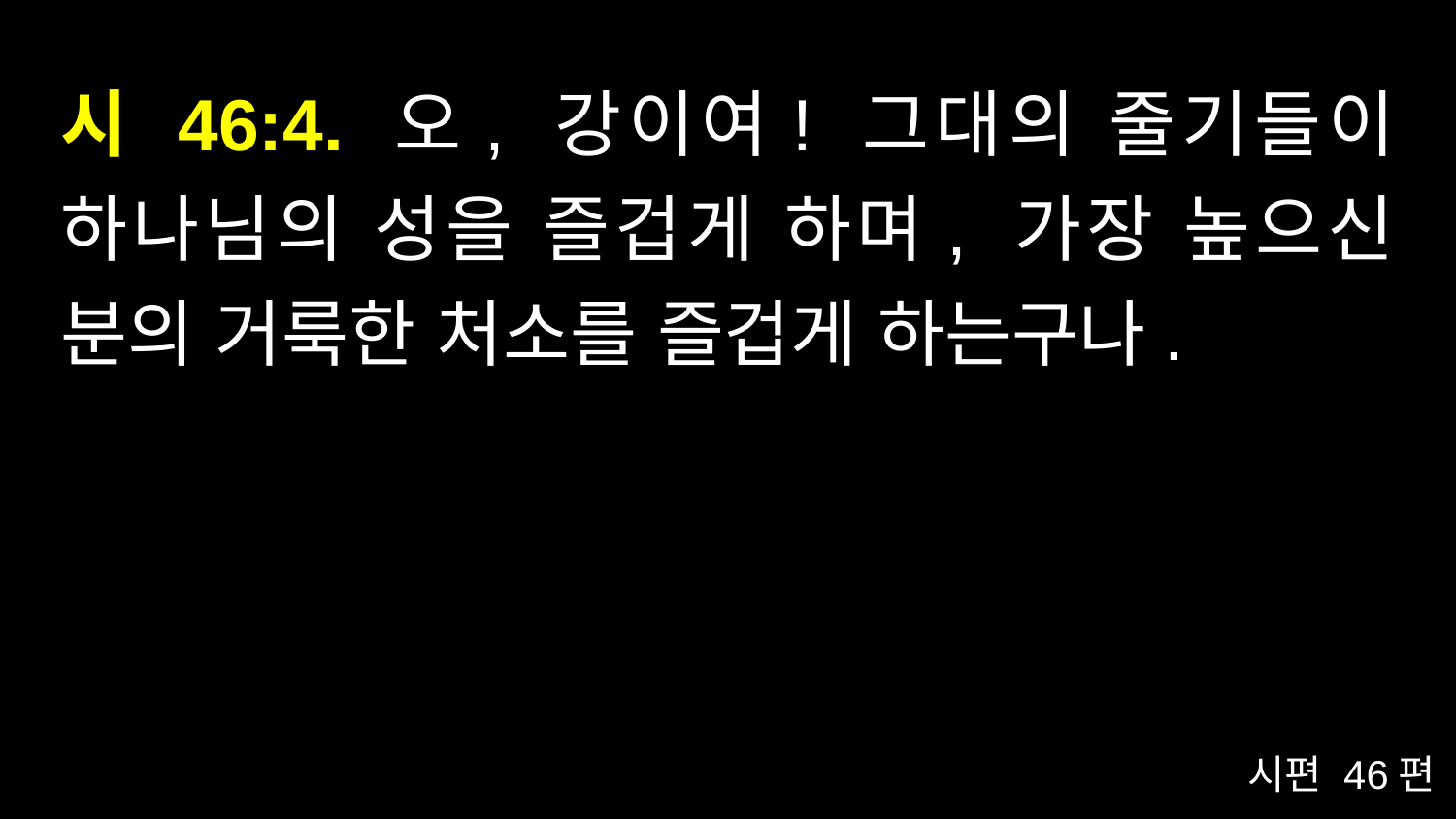

# 시 46:4. 오, 강이여! 그대의 줄기들이 하나님의 성을 즐겁게 하며, 가장 높으신 분의 거룩한 처소를 즐겁게 하는구나.
시편 46편